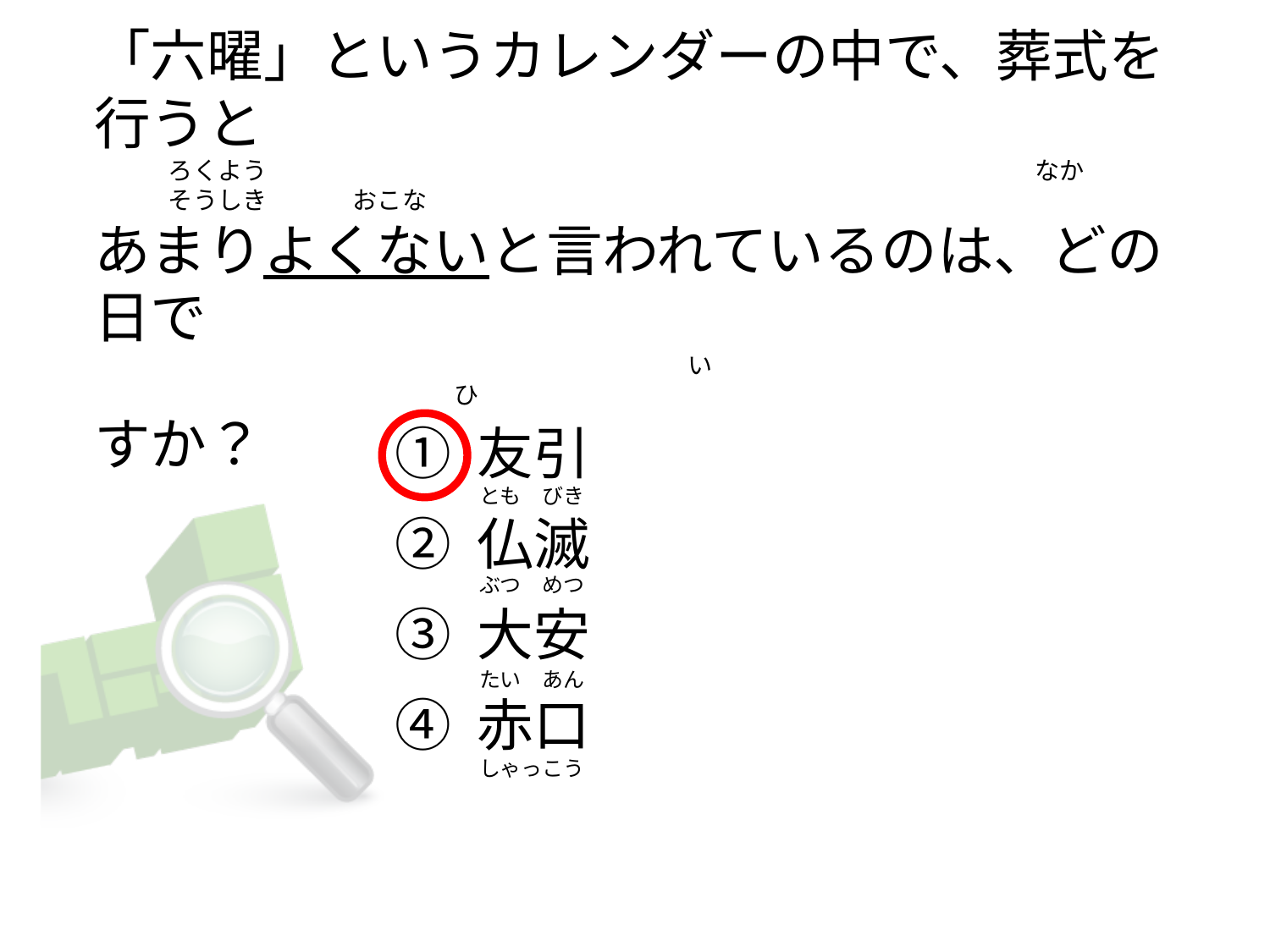

# 「六曜」というカレンダーの中で、葬式を行うと 　　　ろくよう　　　　　　　　　　　　　　　　　　　　　　　　　　　　　　　なか　　　　　　そうしき　　  　おこな あまりよくないと言われているのは、どの日で 　　　　　　　　　　　　　　　　　　　　　　　　い　　　　　　　　　　　　　　　　　　　　　　　　　　　　　　       　ひ すか？
① 友引
② 仏滅
③ 大安
④ 赤口

とも　びき
ぶつ　めつ
たい　あん
しゃっこう